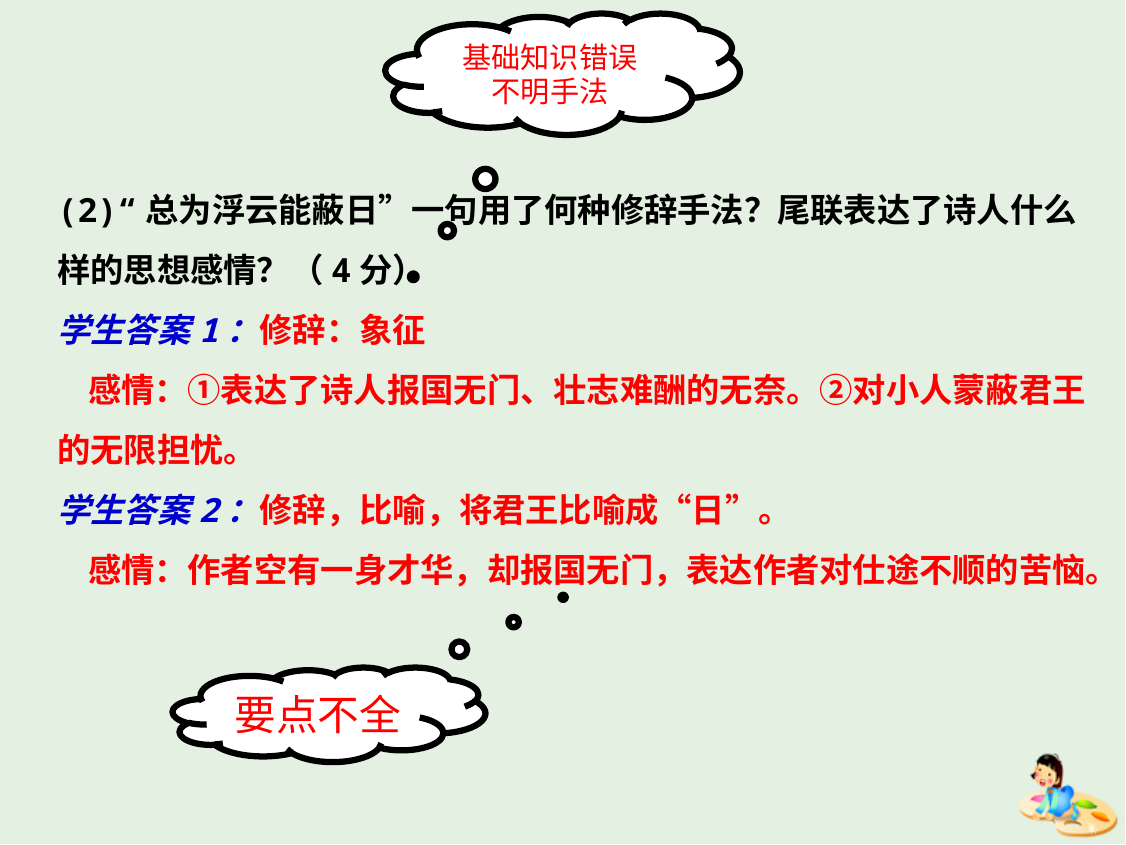

基础知识错误不明手法

(2)“总为浮云能蔽日”一句用了何种修辞手法？尾联表达了诗人什么样的思想感情？（4分）
学生答案1：修辞：象征
   感情：①表达了诗人报国无门、壮志难酬的无奈。②对小人蒙蔽君王的无限担忧。
学生答案2：修辞，比喻，将君王比喻成“日”。
   感情：作者空有一身才华，却报国无门，表达作者对仕途不顺的苦恼。
要点不全